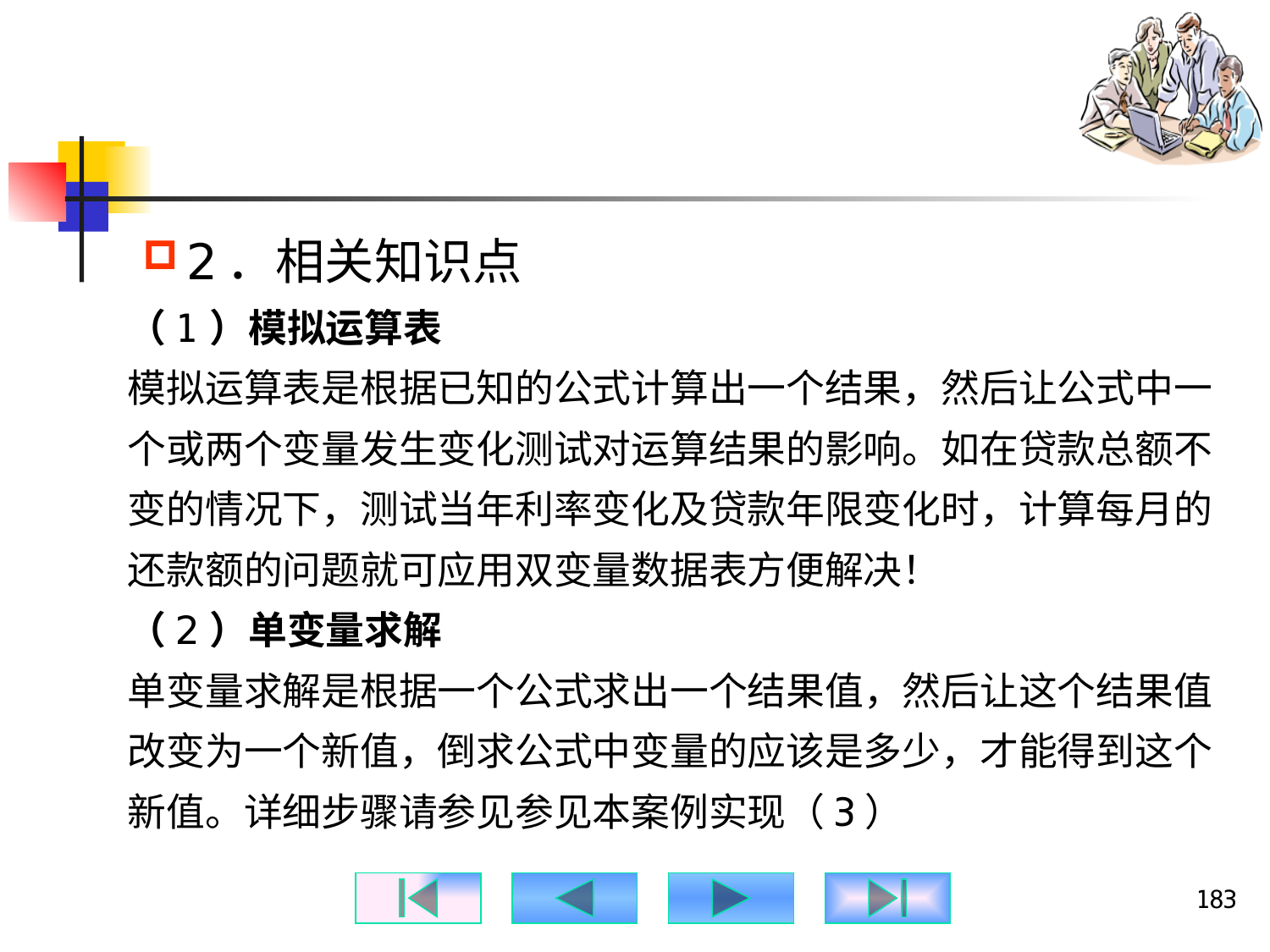

#
2．相关知识点
（1）模拟运算表
模拟运算表是根据已知的公式计算出一个结果，然后让公式中一个或两个变量发生变化测试对运算结果的影响。如在贷款总额不变的情况下，测试当年利率变化及贷款年限变化时，计算每月的还款额的问题就可应用双变量数据表方便解决！
（2）单变量求解
单变量求解是根据一个公式求出一个结果值，然后让这个结果值改变为一个新值，倒求公式中变量的应该是多少，才能得到这个新值。详细步骤请参见参见本案例实现（3）
183